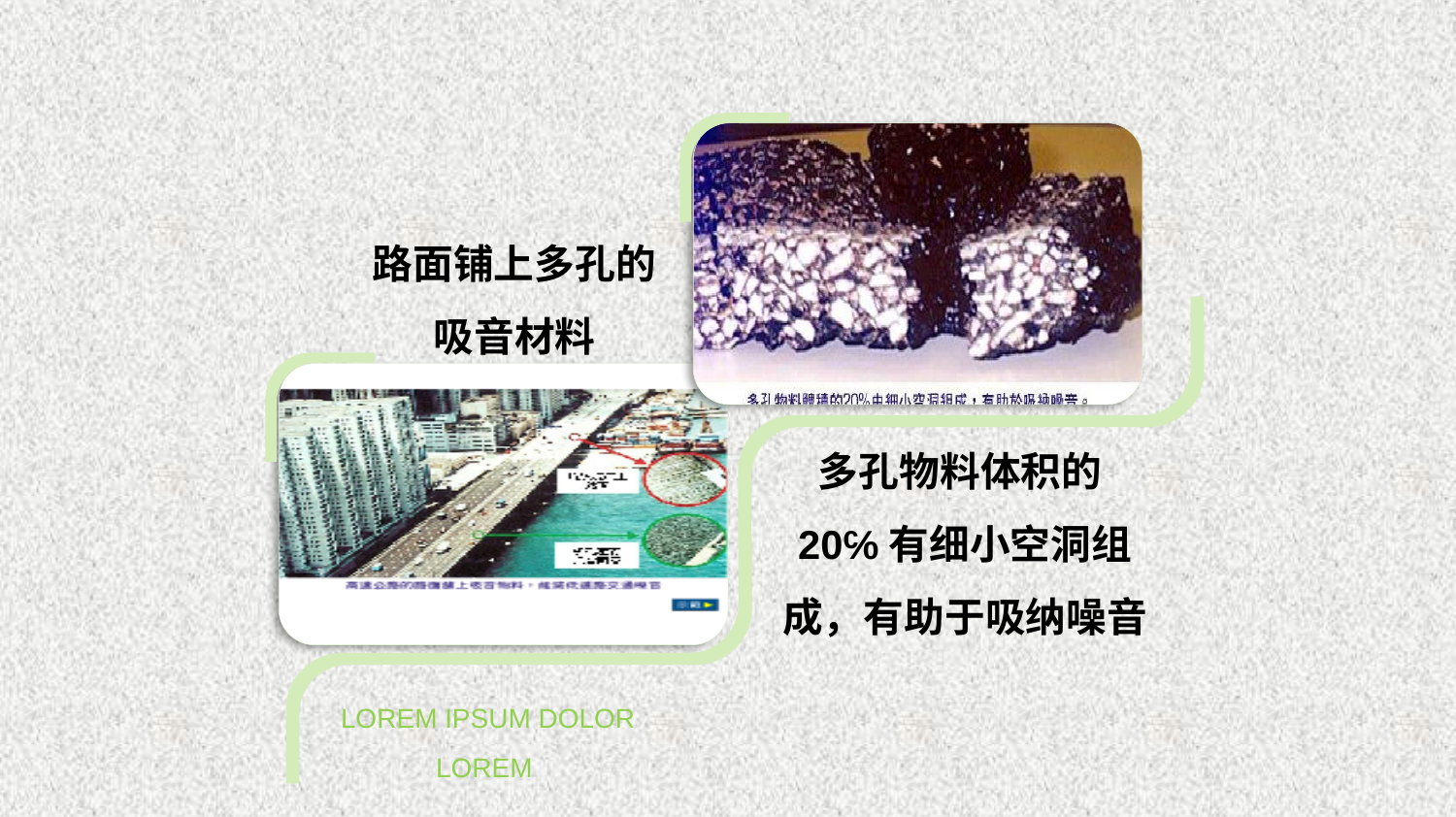

路面铺上多孔的吸音材料

多孔物料体积的20℅有细小空洞组成，有助于吸纳噪音
LOREM IPSUM DOLOR LOREM